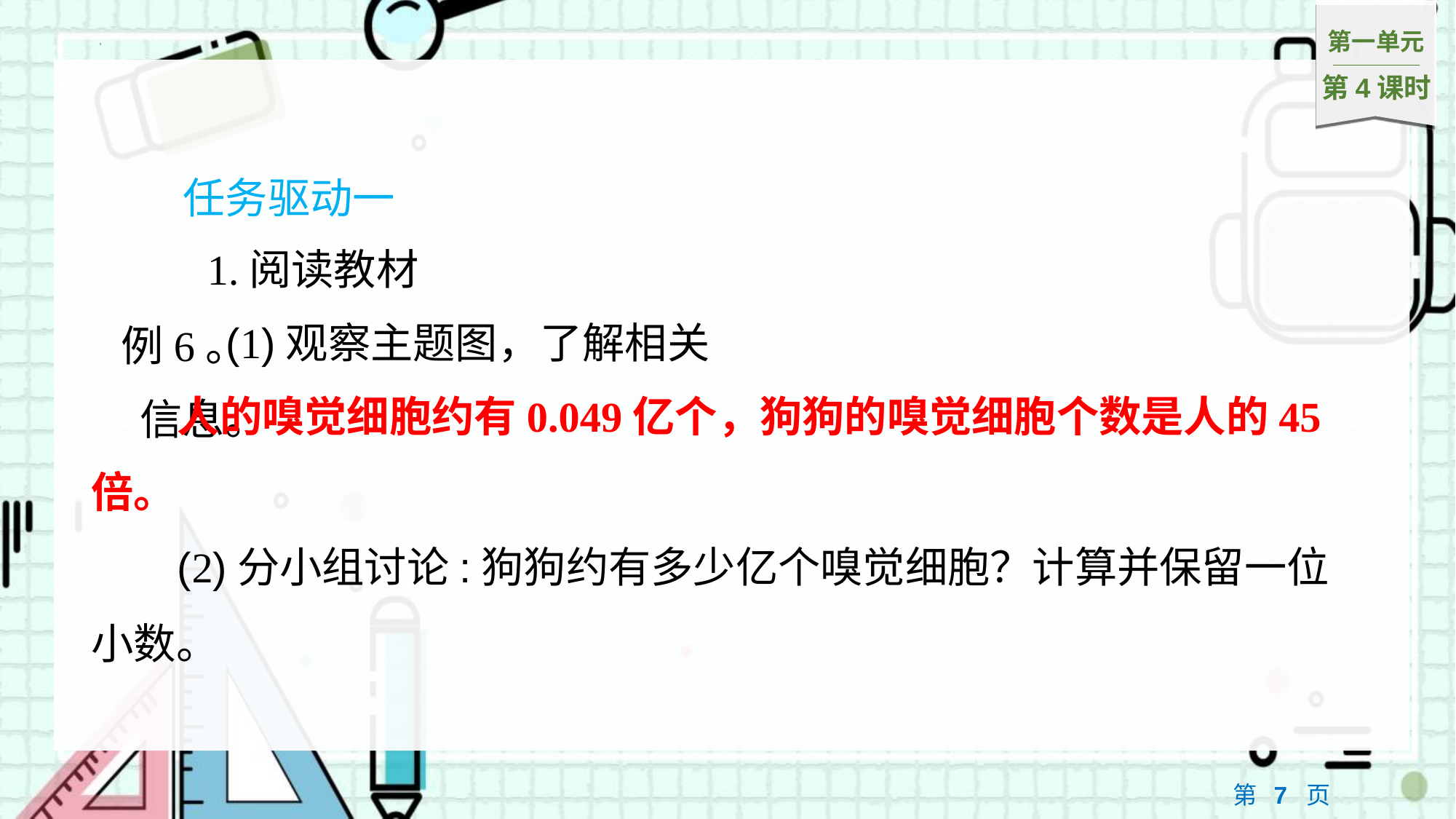

任务驱动一
1.阅读教材例6。
(1)观察主题图，了解相关信息。
人的嗅觉细胞约有0.049亿个，狗狗的嗅觉细胞个数是人的45倍。
(2)分小组讨论:狗狗约有多少亿个嗅觉细胞？计算并保留一位小数。